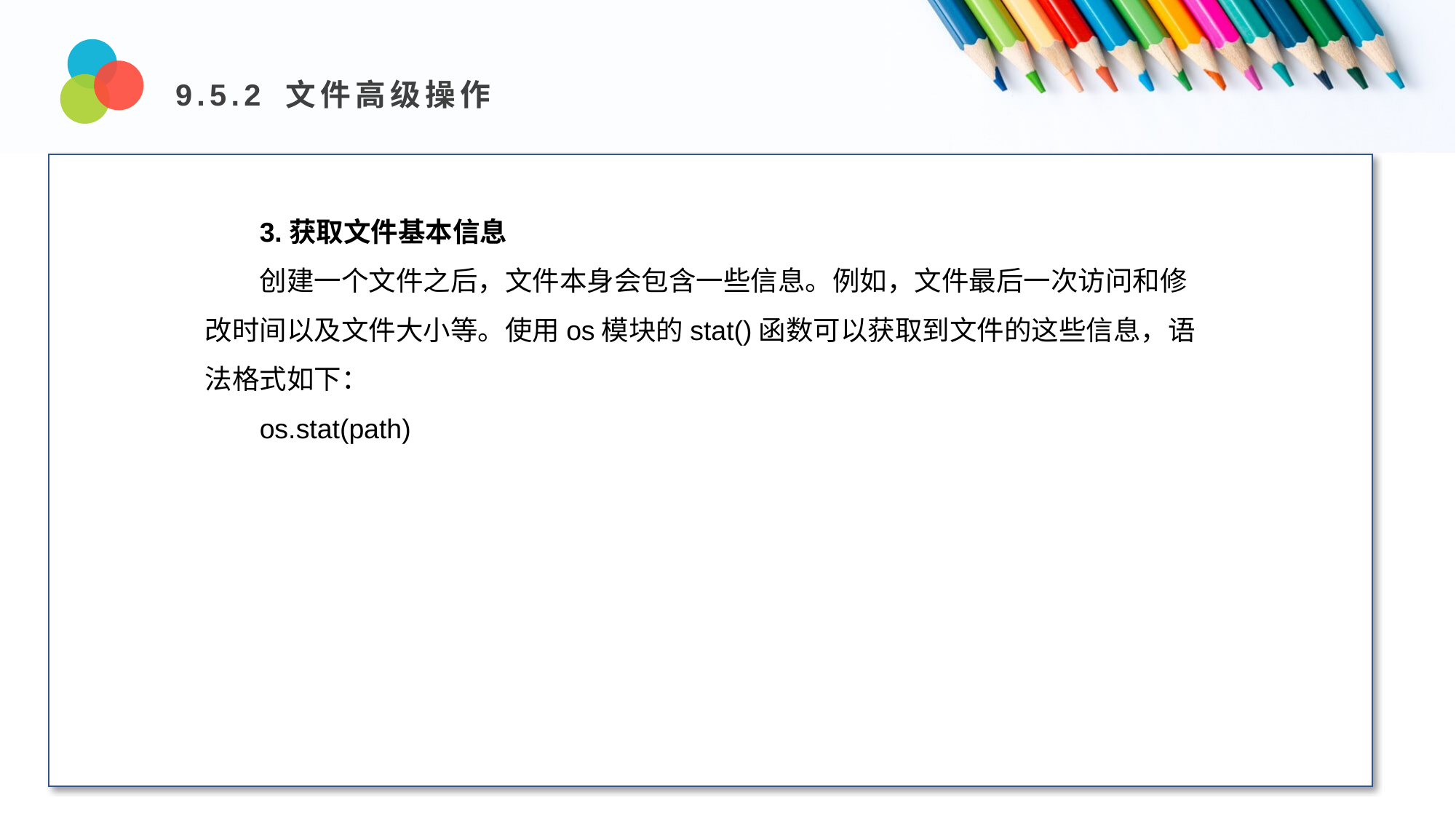

9.5.2 文件高级操作
Design and Production
3.获取文件基本信息
创建一个文件之后，文件本身会包含一些信息。例如，文件最后一次访问和修改时间以及文件大小等。使用os模块的stat()函数可以获取到文件的这些信息，语法格式如下：
os.stat(path)